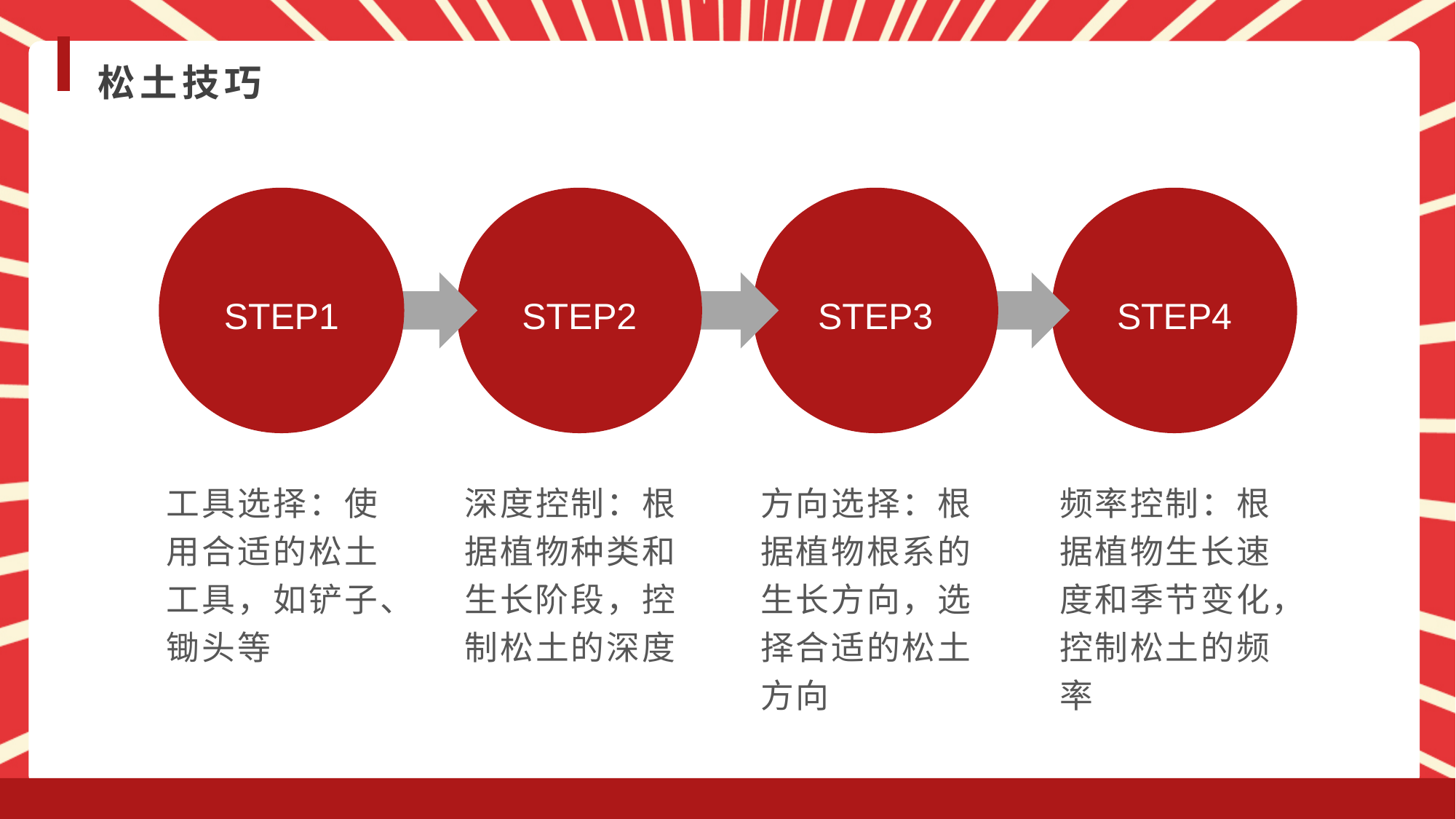

松土技巧
STEP1
STEP2
STEP3
STEP4

工具选择：使用合适的松土工具，如铲子、锄头等
深度控制：根据植物种类和生长阶段，控制松土的深度
方向选择：根据植物根系的生长方向，选择合适的松土方向
频率控制：根据植物生长速度和季节变化，控制松土的频率